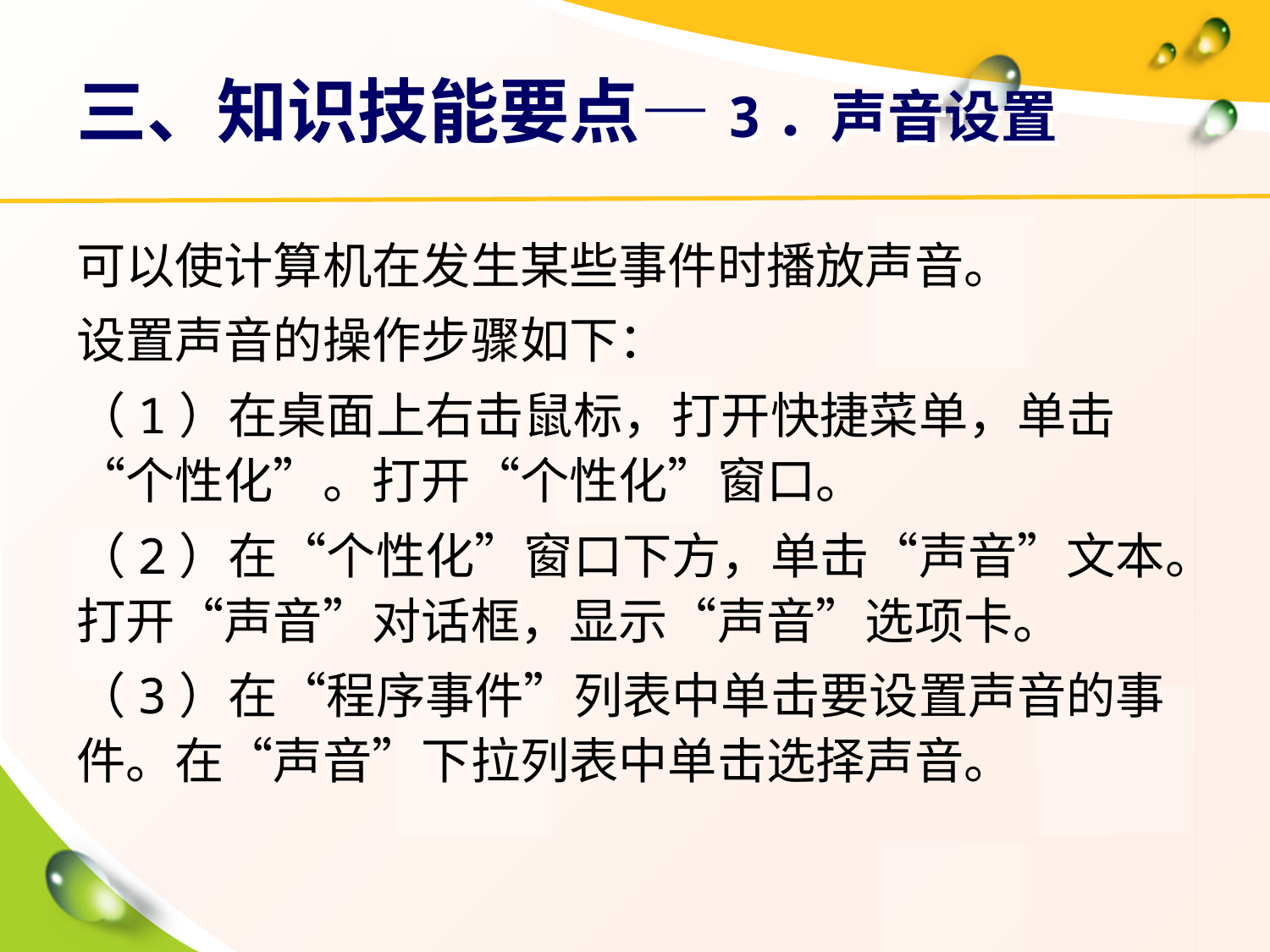

# 三、知识技能要点—3．声音设置
可以使计算机在发生某些事件时播放声音。
设置声音的操作步骤如下：
（1）在桌面上右击鼠标，打开快捷菜单，单击“个性化”。打开“个性化”窗口。
（2）在“个性化”窗口下方，单击“声音”文本。打开“声音”对话框，显示“声音”选项卡。
（3）在“程序事件”列表中单击要设置声音的事件。在“声音”下拉列表中单击选择声音。